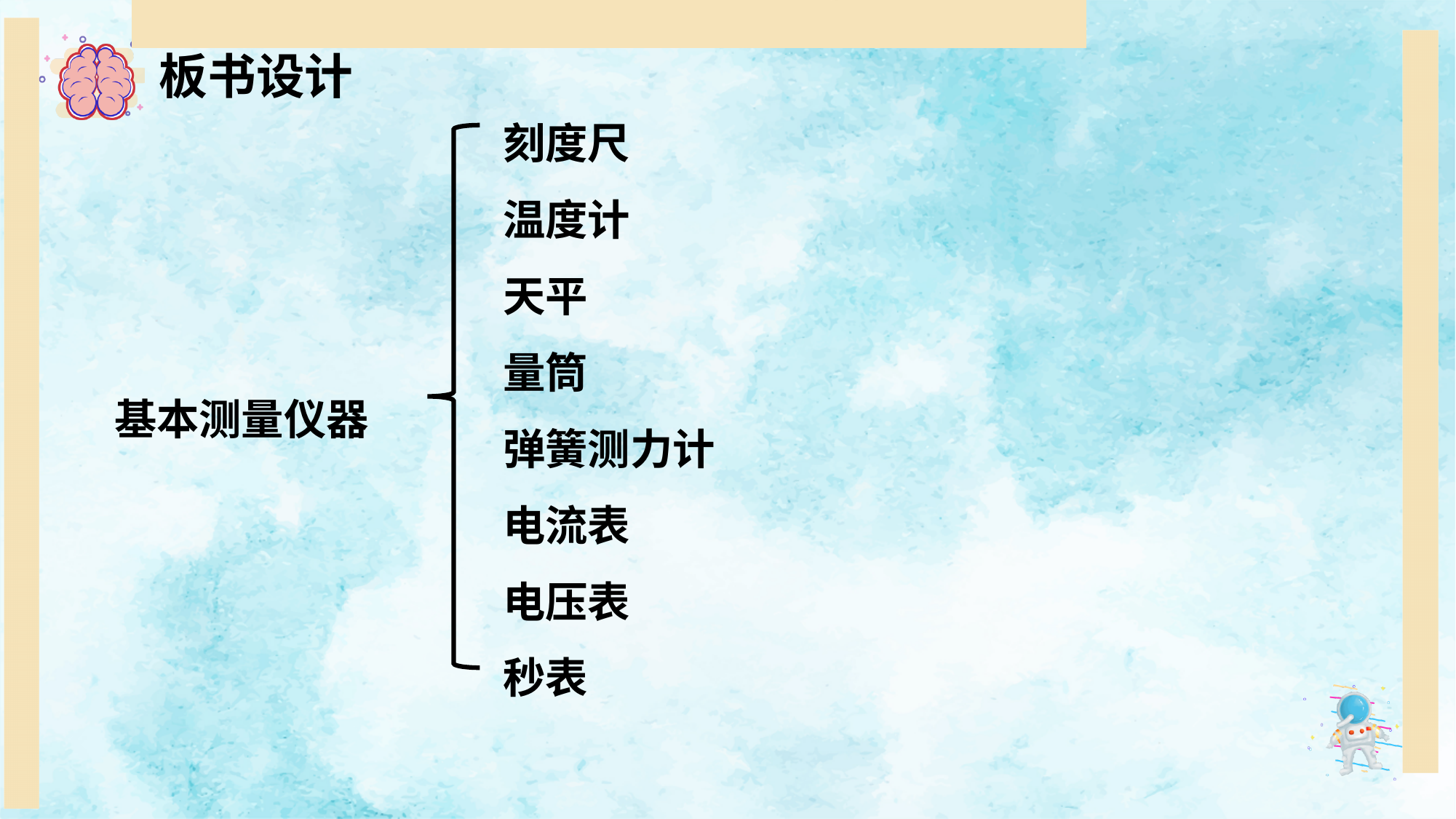

板书设计
刻度尺
温度计
天平
量筒
弹簧测力计
电流表
电压表
秒表

基本测量仪器